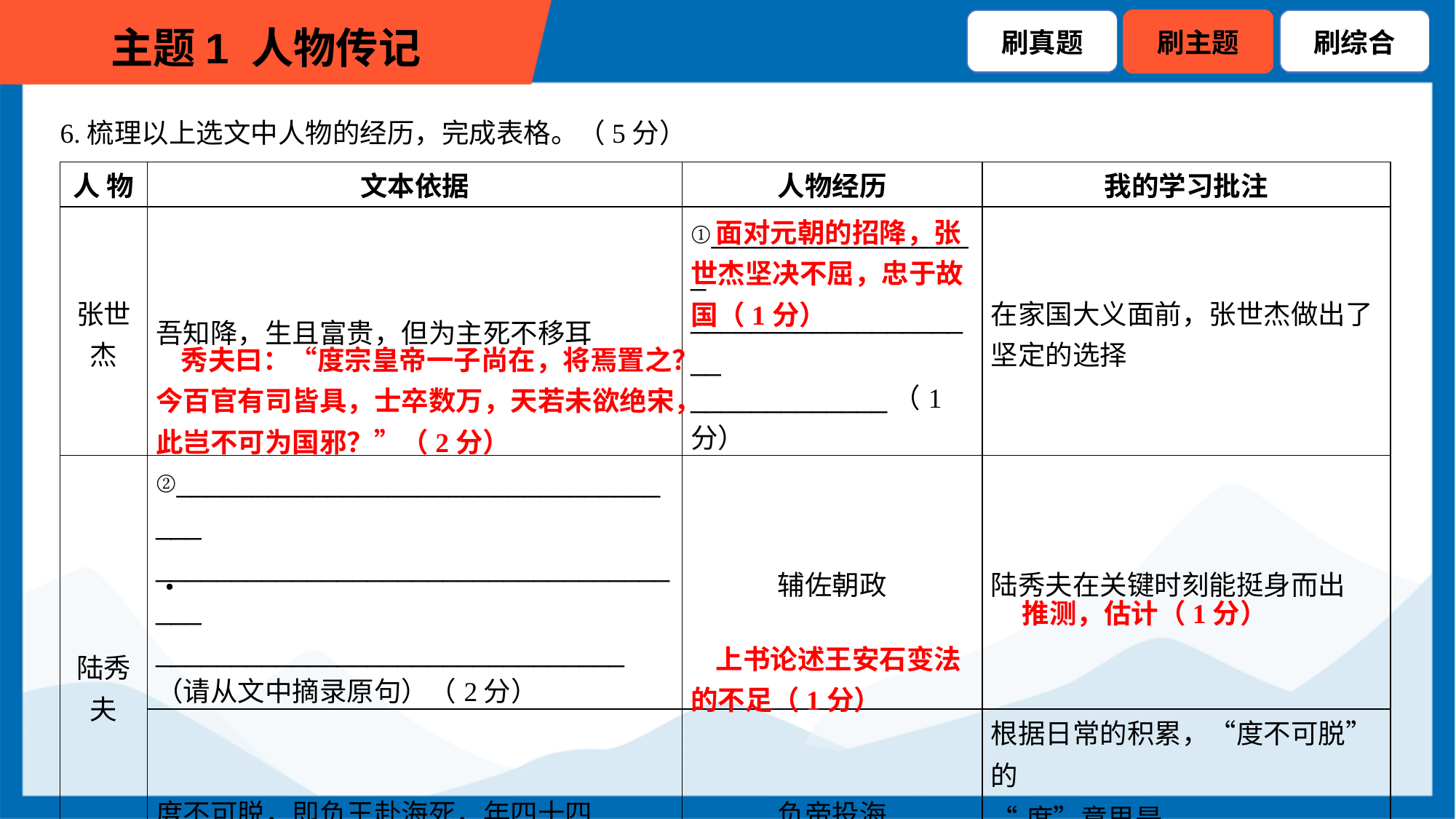

6.梳理以上选文中人物的经历，完成表格。（5分）
| 人 物 | 文本依据 | 人物经历 | 我的学习批注 |
| --- | --- | --- | --- |
| 张世 杰 | 吾知降，生且富贵，但为主死不移耳 | ①\_\_\_\_\_\_\_\_\_\_\_\_\_\_\_\_\_\_ \_\_\_\_\_\_\_\_\_\_\_\_\_\_\_\_\_\_\_\_ \_\_\_\_\_\_\_\_\_\_\_\_\_（1分） | 在家国大义面前，张世杰做出了 坚定的选择 |
| 陆秀 夫 | ②\_\_\_\_\_\_\_\_\_\_\_\_\_\_\_\_\_\_\_\_\_\_\_\_\_\_\_\_\_\_\_\_\_\_\_ \_\_\_\_\_\_\_\_\_\_\_\_\_\_\_\_\_\_\_\_\_\_\_\_\_\_\_\_\_\_\_\_\_\_\_\_\_ \_\_\_\_\_\_\_\_\_\_\_\_\_\_\_\_\_\_\_\_\_\_\_\_\_\_\_\_\_\_\_ （请从文中摘录原句）（2分） | 辅佐朝政 | 陆秀夫在关键时刻能挺身而出 |
|  | 度不可脱，即负王赴海死，年四十四 | 负帝投海 | 根据日常的积累，“度不可脱”的 “度”意思是 ③\_\_\_\_\_\_\_\_\_\_\_\_\_\_\_\_\_\_\_（1分） |
| 冯京 | 京论其更张失当，累数千百言 | ④\_\_\_\_\_\_\_\_\_\_\_\_\_\_\_\_\_\_ \_\_\_\_\_\_\_\_\_\_\_\_\_\_\_\_ （1分） | 背景：宋神宗年间，以王安石为 首的改革派进行了一次政治改革 |
   面对元朝的招降，张世杰坚决不屈，忠于故国（1分）
   秀夫曰：“度宗皇帝一子尚在，将焉置之？今百官有司皆具，士卒数万，天若未欲绝宋，此岂不可为国邪？”（2分）

推测，估计（1分）
   上书论述王安石变法的不足（1分）